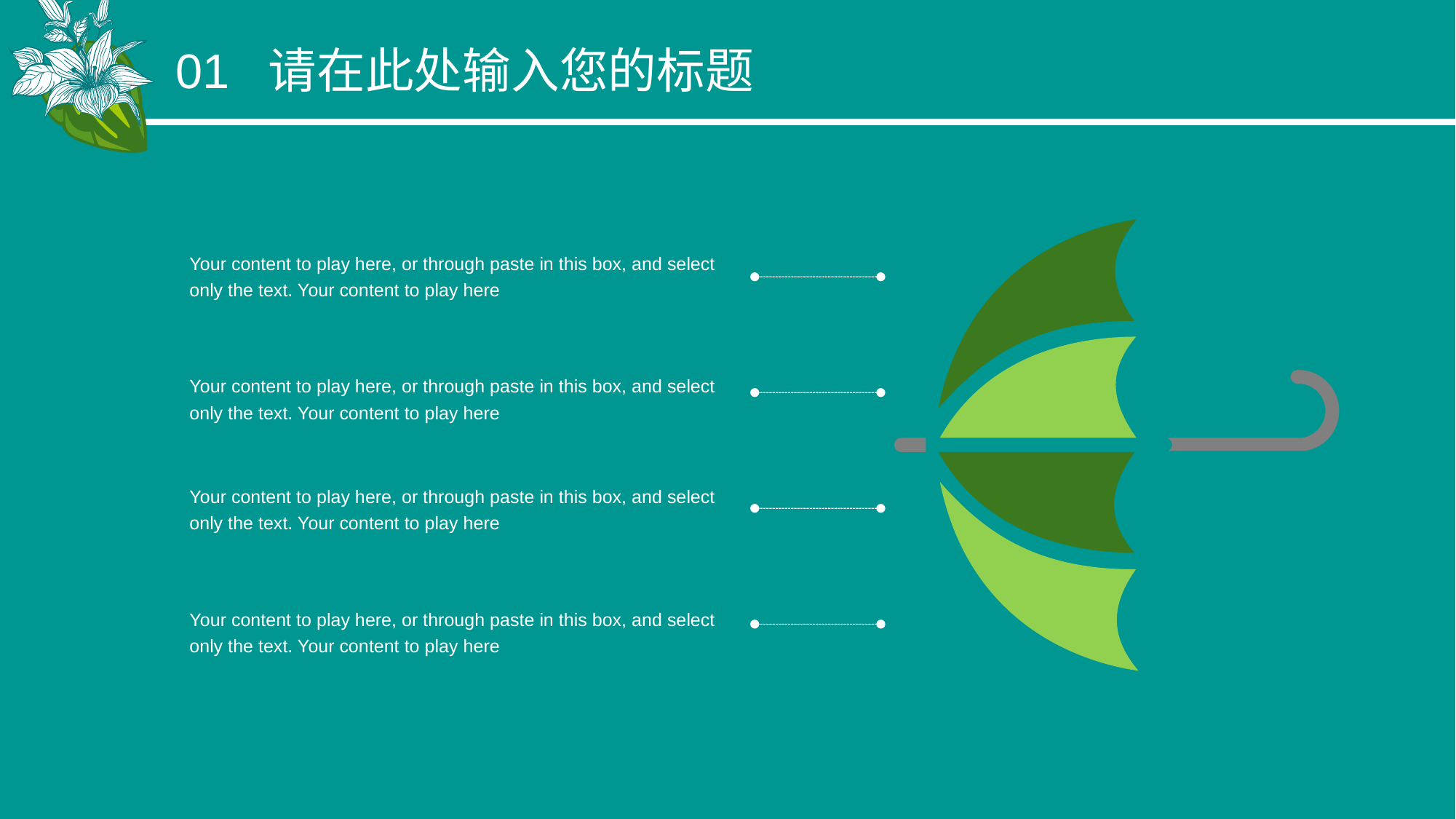

01  请在此处输入您的标题

Your content to play here, or through paste in this box, and select only the text. Your content to play here
Your content to play here, or through paste in this box, and select only the text. Your content to play here
Your content to play here, or through paste in this box, and select only the text. Your content to play here
Your content to play here, or through paste in this box, and select only the text. Your content to play here